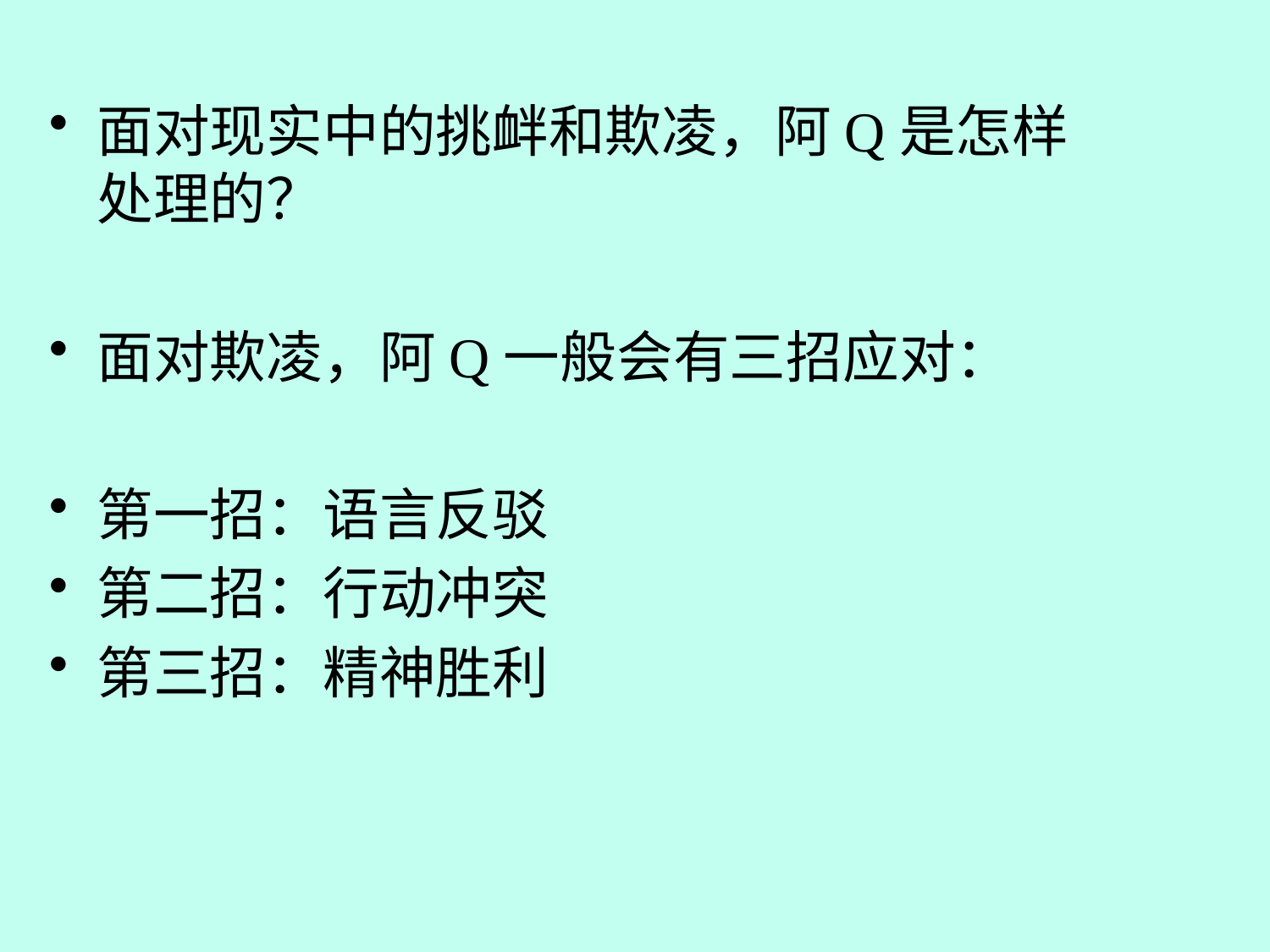

面对现实中的挑衅和欺凌，阿Q是怎样处理的？

面对欺凌，阿Q一般会有三招应对：

第一招：语言反驳
第二招：行动冲突
第三招：精神胜利